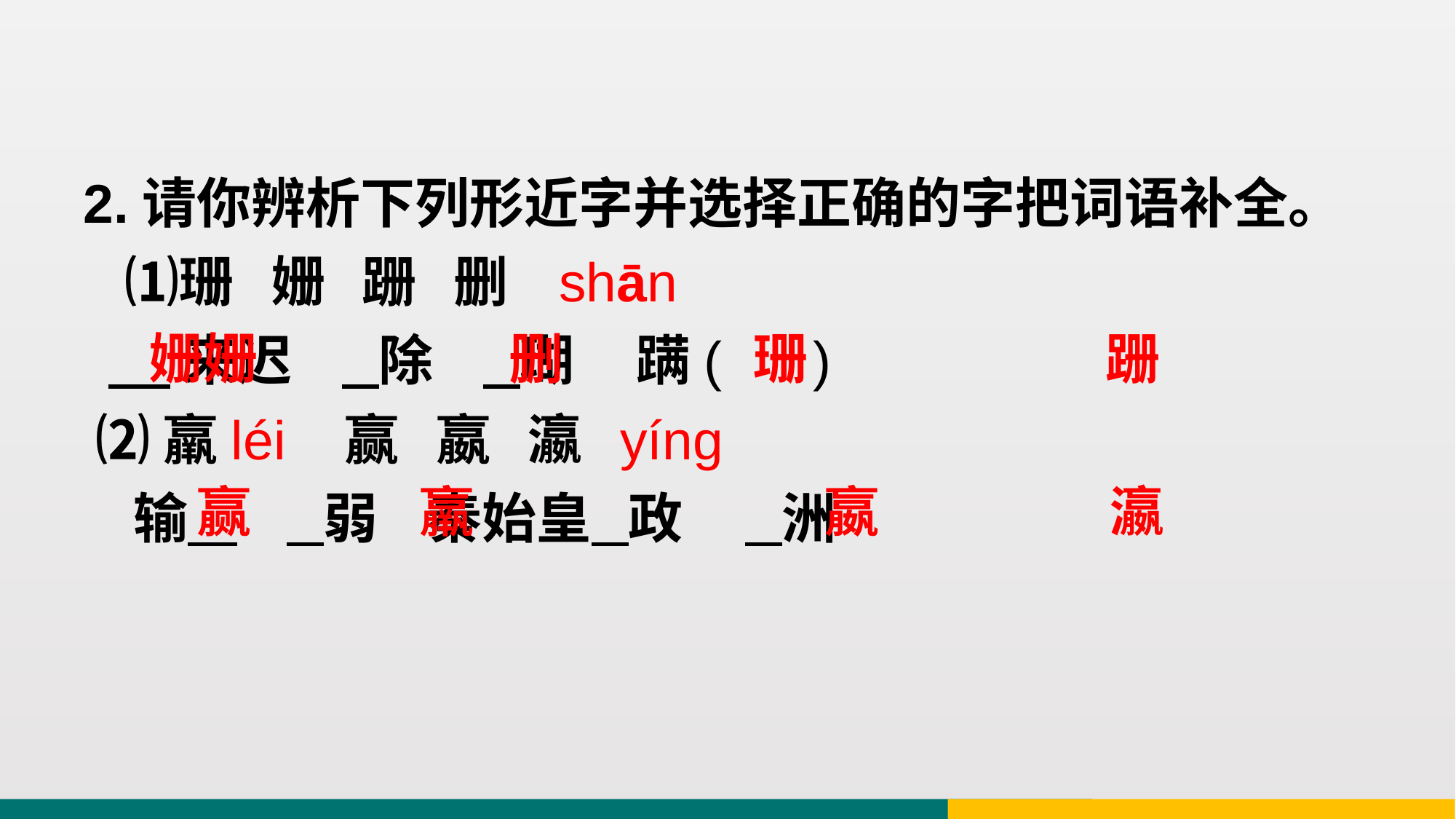

2.请你辨析下列形近字并选择正确的字把词语补全。⑴珊   姗   跚   删   shān
       来迟       除       瑚     蹒(      )
 ⑵羸léi   赢   嬴   瀛  yíng
   输           弱    秦始皇   政        洲
姗姗
删
珊
跚
赢
羸
嬴
瀛